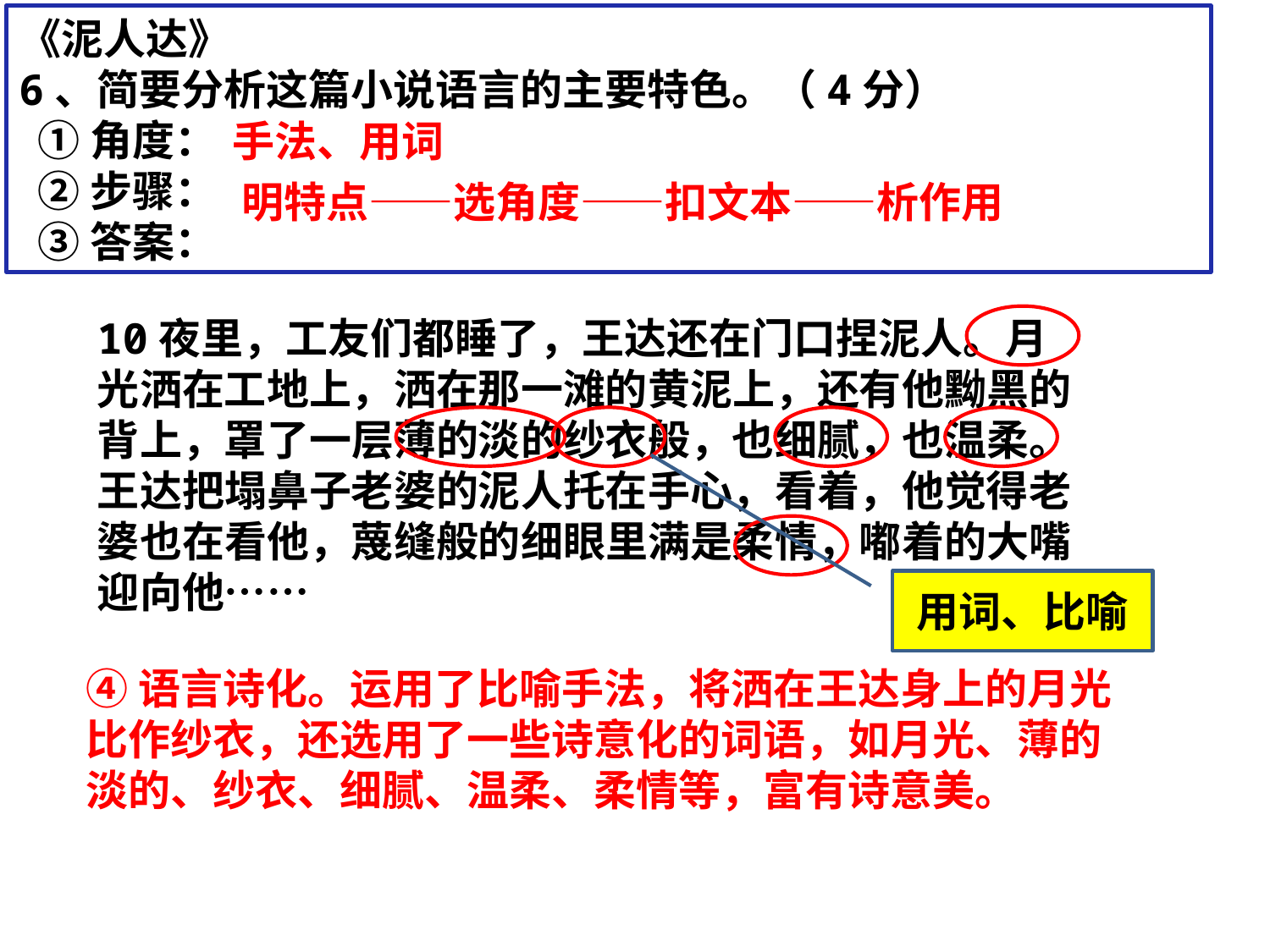

《泥人达》
6、简要分析这篇小说语言的主要特色。（4分）
  ①角度：
  ②步骤：
  ③答案：
手法、用词
明特点——选角度——扣文本——析作用
10夜里，工友们都睡了，王达还在门口捏泥人。月光洒在工地上，洒在那一滩的黄泥上，还有他黝黑的背上，罩了一层薄的淡的纱衣般，也细腻，也温柔。王达把塌鼻子老婆的泥人托在手心，看着，他觉得老婆也在看他，蔑缝般的细眼里满是柔情，嘟着的大嘴迎向他……

用词、比喻
④语言诗化。运用了比喻手法，将洒在王达身上的月光比作纱衣，还选用了一些诗意化的词语，如月光、薄的淡的、纱衣、细腻、温柔、柔情等，富有诗意美。